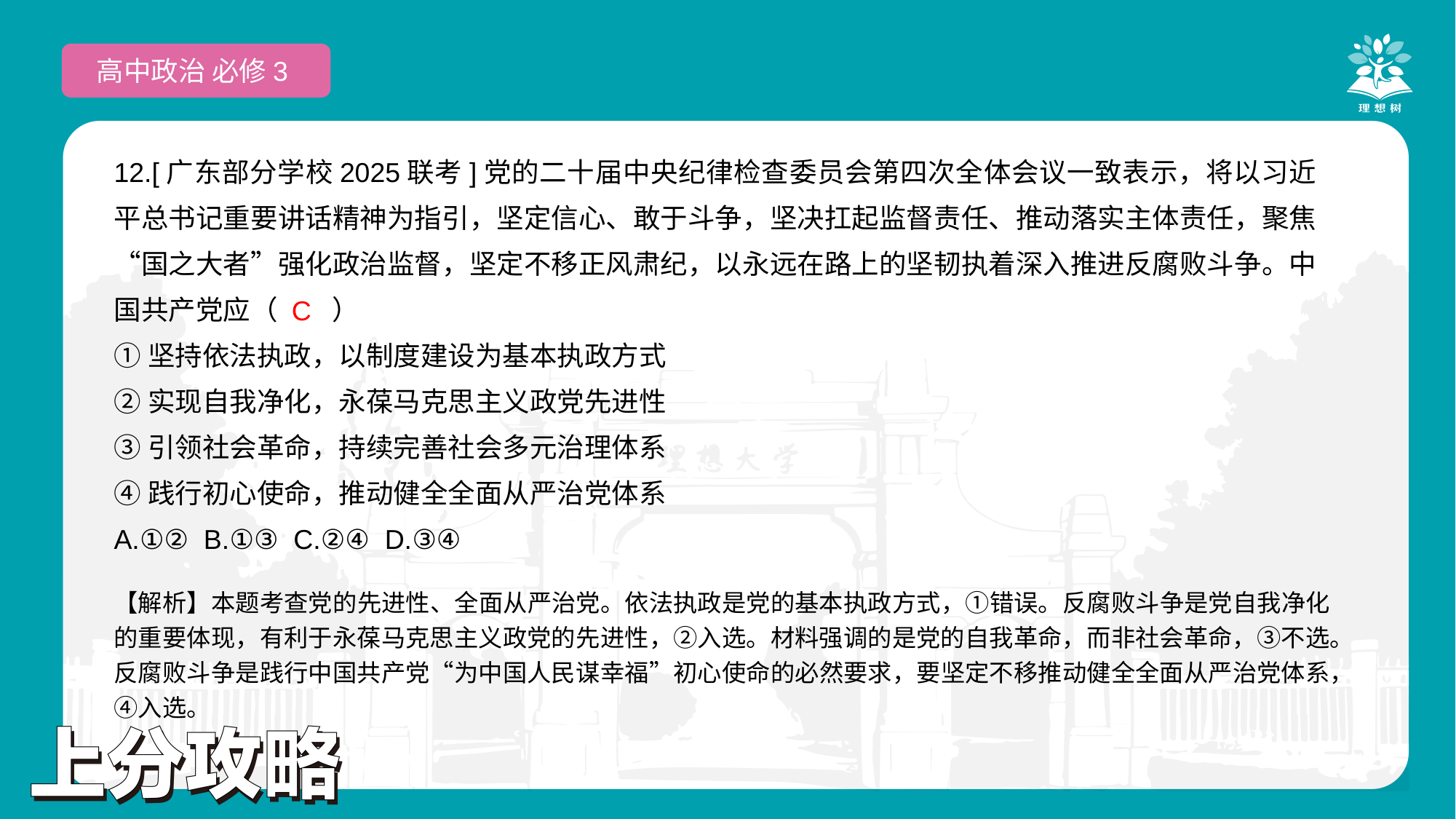

高中政治 必修3
12.[广东部分学校2025联考]党的二十届中央纪律检查委员会第四次全体会议一致表示，将以习近平总书记重要讲话精神为指引，坚定信心、敢于斗争，坚决扛起监督责任、推动落实主体责任，聚焦“国之大者”强化政治监督，坚定不移正风肃纪，以永远在路上的坚韧执着深入推进反腐败斗争。中国共产党应（　　）
①坚持依法执政，以制度建设为基本执政方式
②实现自我净化，永葆马克思主义政党先进性
③引领社会革命，持续完善社会多元治理体系
④践行初心使命，推动健全全面从严治党体系
A.①②  B.①③  C.②④  D.③④
C
【解析】本题考查党的先进性、全面从严治党。依法执政是党的基本执政方式，①错误。反腐败斗争是党自我净化的重要体现，有利于永葆马克思主义政党的先进性，②入选。材料强调的是党的自我革命，而非社会革命，③不选。反腐败斗争是践行中国共产党“为中国人民谋幸福”初心使命的必然要求，要坚定不移推动健全全面从严治党体系，④入选。